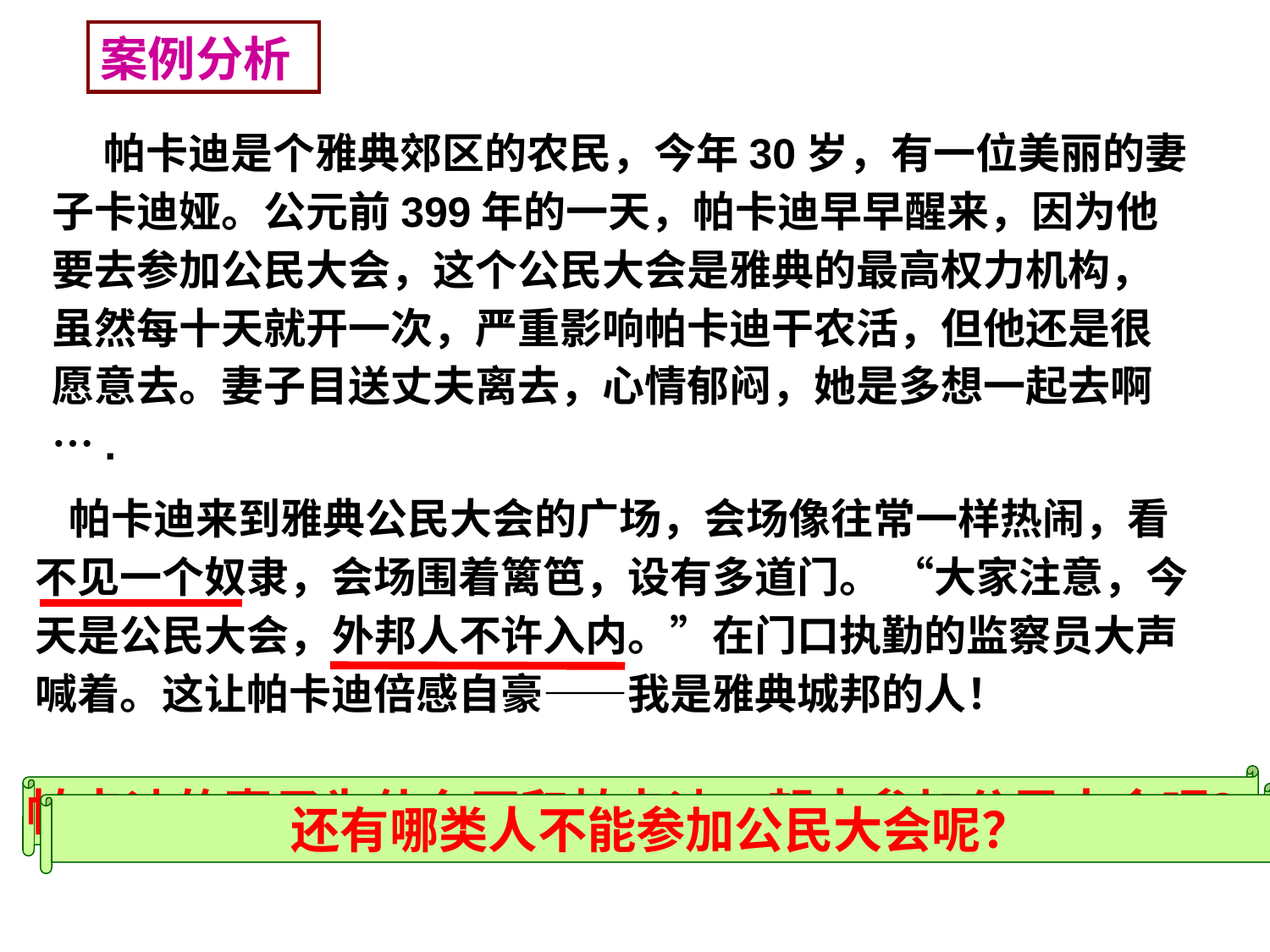

案例分析
     帕卡迪是个雅典郊区的农民，今年30岁，有一位美丽的妻子卡迪娅。公元前399年的一天，帕卡迪早早醒来，因为他要去参加公民大会，这个公民大会是雅典的最高权力机构，虽然每十天就开一次，严重影响帕卡迪干农活，但他还是很愿意去。妻子目送丈夫离去，心情郁闷，她是多想一起去啊….
    帕卡迪来到雅典公民大会的广场，会场像往常一样热闹，看不见一个奴隶，会场围着篱笆，设有多道门。 “大家注意，今天是公民大会，外邦人不许入内。”在门口执勤的监察员大声喊着。这让帕卡迪倍感自豪——我是雅典城邦的人！
帕卡迪的妻子为什么不和帕卡迪一起去参加公民大会呢？
还有哪类人不能参加公民大会呢？